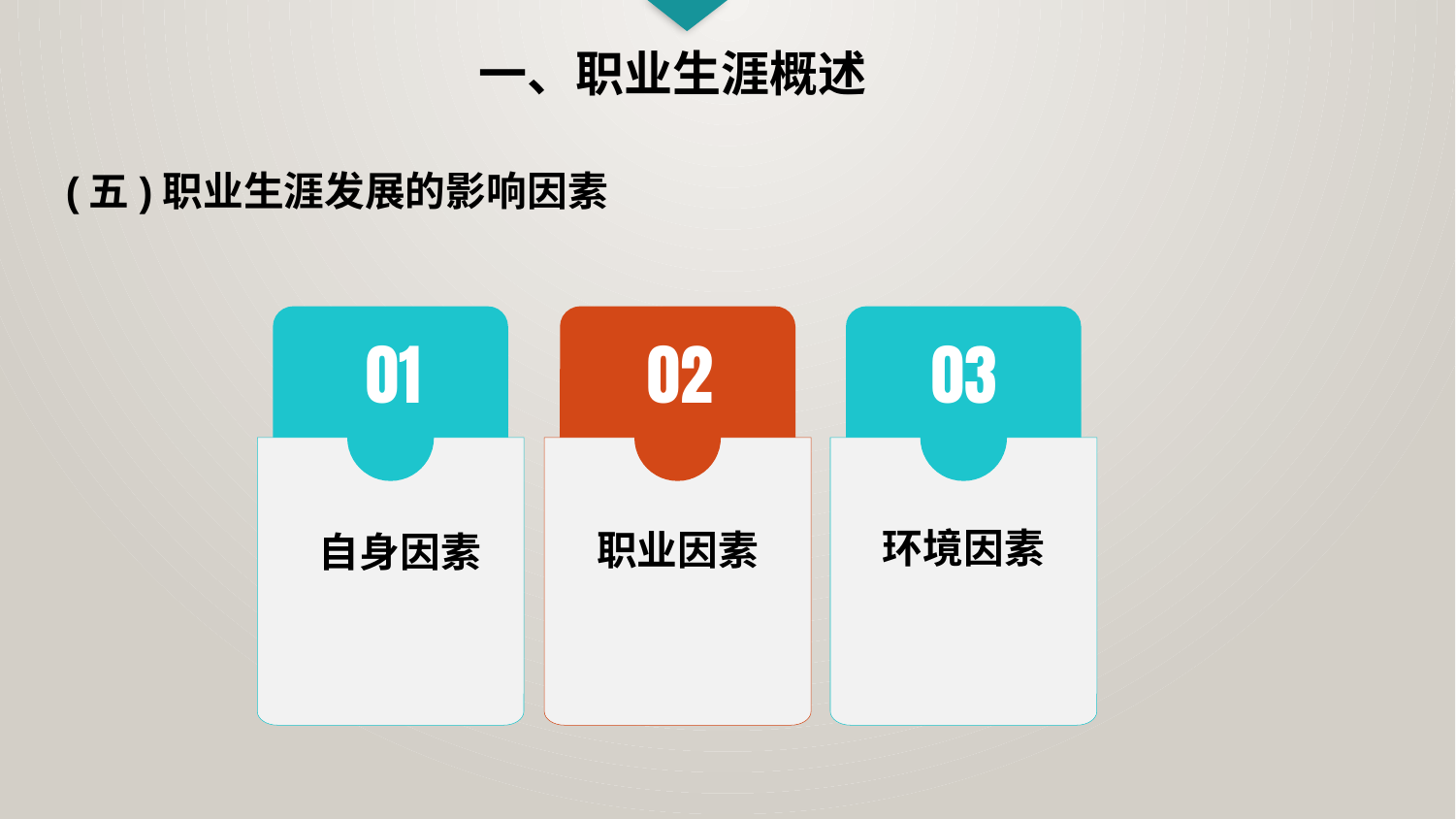

一、职业生涯概述
(五)职业生涯发展的影响因素

01

 自身因素

02

职业因素

03

环境因素
22